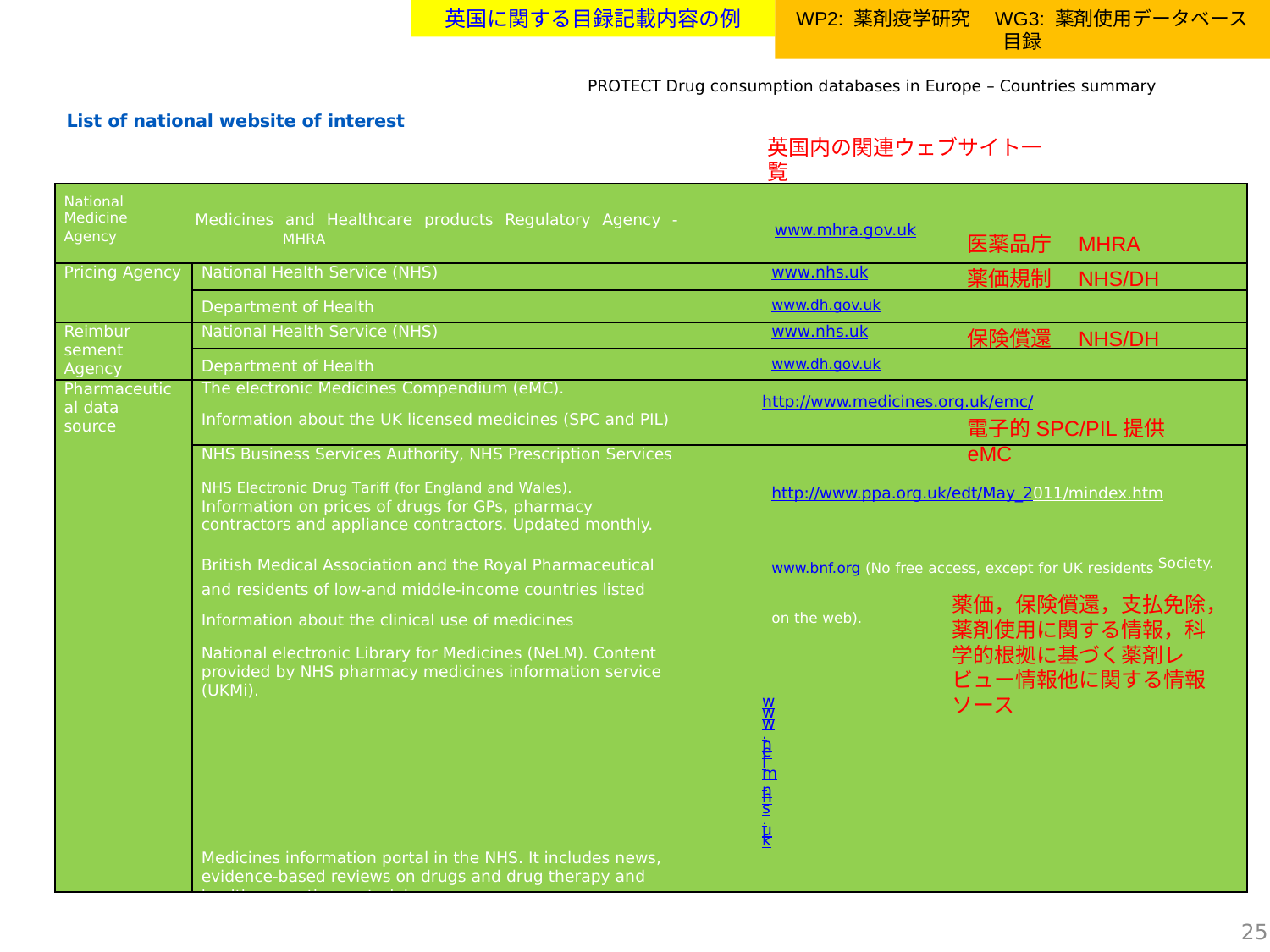

WP2: 薬剤疫学研究　WG3: 薬剤使用データベース目録
英国に関する目録記載内容の例
PROTECT Drug consumption databases in Europe – Countries summary

List of national website of interest
英国内の関連ウェブサイト一覧

| National Medicine Medicines and Healthcare products Regulatory Agency - Agency MHRA www.mhra.gov.uk |  |
| --- | --- |
| Pricing Agency | National Health Service (NHS) www.nhs.uk |
|  | Department of Health www.dh.gov.uk |
| Reimbursement Agency | National Health Service (NHS) www.nhs.uk |
|  | Department of Health www.dh.gov.uk |
| Pharmaceutical data source | The electronic Medicines Compendium (eMC). http://www.medicines.org.uk/emc/ Information about the UK licensed medicines (SPC and PIL) |
|  | NHS Business Services Authority, NHS Prescription Services NHS Electronic Drug Tariff (for England and Wales). http://www.ppa.org.uk/edt/May\_2011/mindex.htm Information on prices of drugs for GPs, pharmacy contractors and appliance contractors. Updated monthly. British Medical Association and the Royal Pharmaceutical www.bnf.org (No free access, except for UK residents Society. and residents of low-and middle-income countries listed Information about the clinical use of medicines on the web). National electronic Library for Medicines (NeLM). Content provided by NHS pharmacy medicines information service (UKMi). www.nelm.nhs.uk Medicines information portal in the NHS. It includes news, evidence-based reviews on drugs and drug therapy and health promotion material. |

医薬品庁　MHRA

薬価規制　NHS/DH
保険償還　NHS/DH

電子的SPC/PIL提供　eMC

薬価，保険償還，支払免除，薬剤使用に関する情報，科学的根拠に基づく薬剤レビュー情報他に関する情報ソース
25